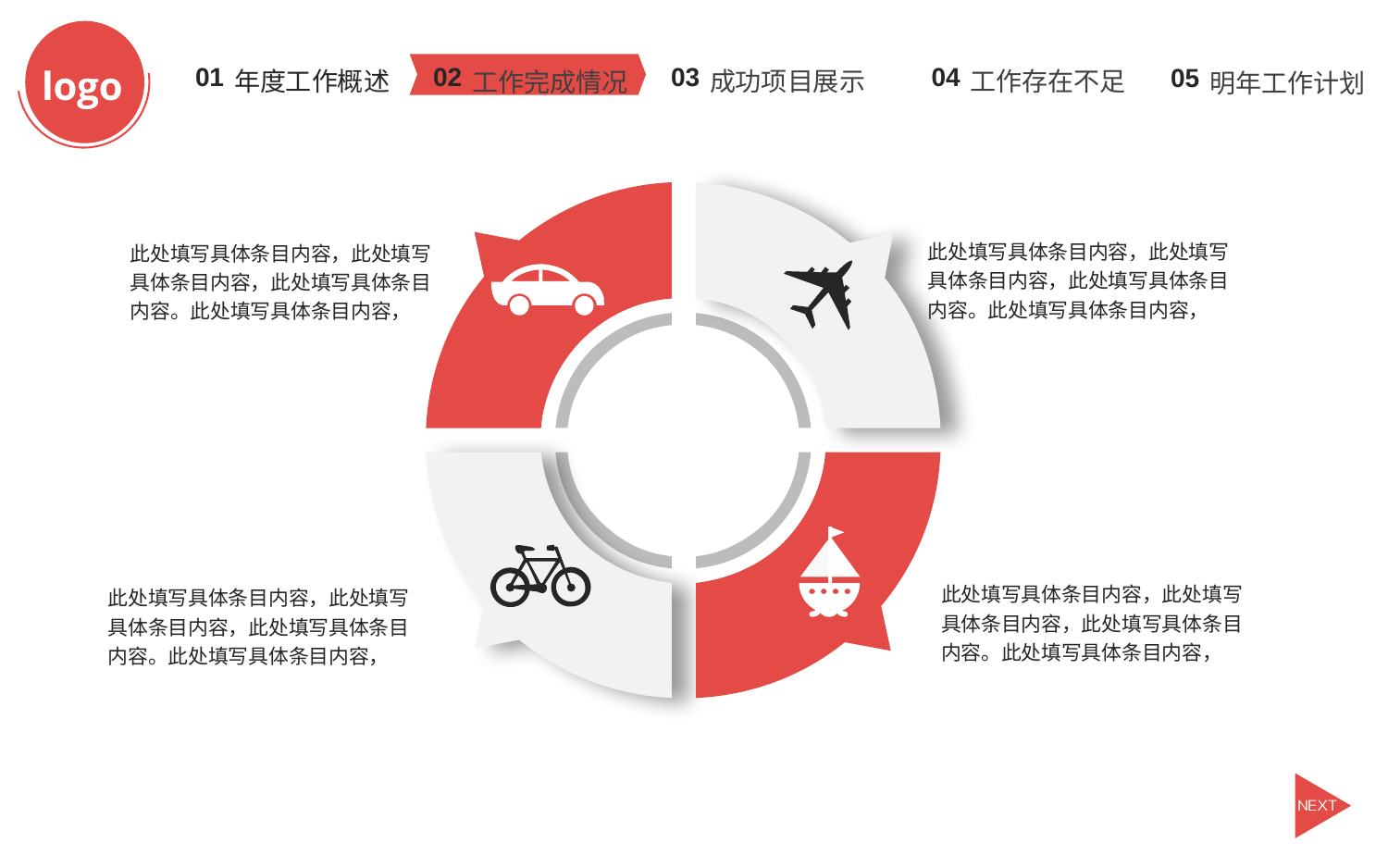

logo
成功项目展示
工作存在不足
年度工作概述
工作完成情况
明年工作计划
03
04
02
01

05

输入小标题
输入小标题
此处填写具体条目内容，此处填写具体条目内容，此处填写具体条目内容。此处填写具体条目内容，
此处填写具体条目内容，此处填写具体条目内容，此处填写具体条目内容。此处填写具体条目内容，

此处填写具体条目内容，此处填写具体条目内容，此处填写具体条目内容。此处填写具体条目内容，
此处填写具体条目内容，此处填写具体条目内容，此处填写具体条目内容。此处填写具体条目内容，
输入小标题
输入小标题